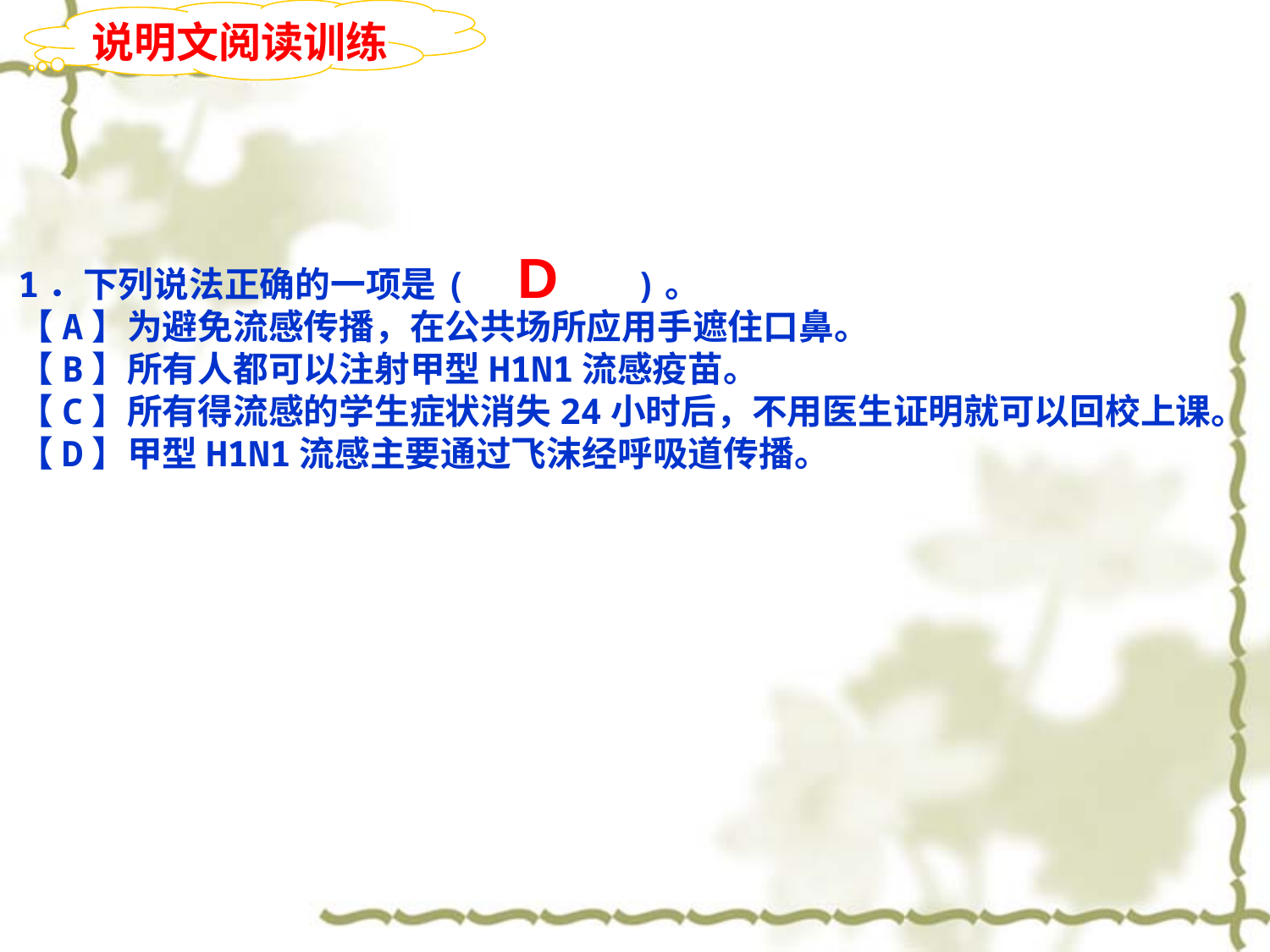

说明文阅读训练
D
1．下列说法正确的一项是(        )。
【A】为避免流感传播，在公共场所应用手遮住口鼻。
【B】所有人都可以注射甲型H1N1流感疫苗。
【C】所有得流感的学生症状消失24小时后，不用医生证明就可以回校上课。
【D】甲型H1N1流感主要通过飞沫经呼吸道传播。